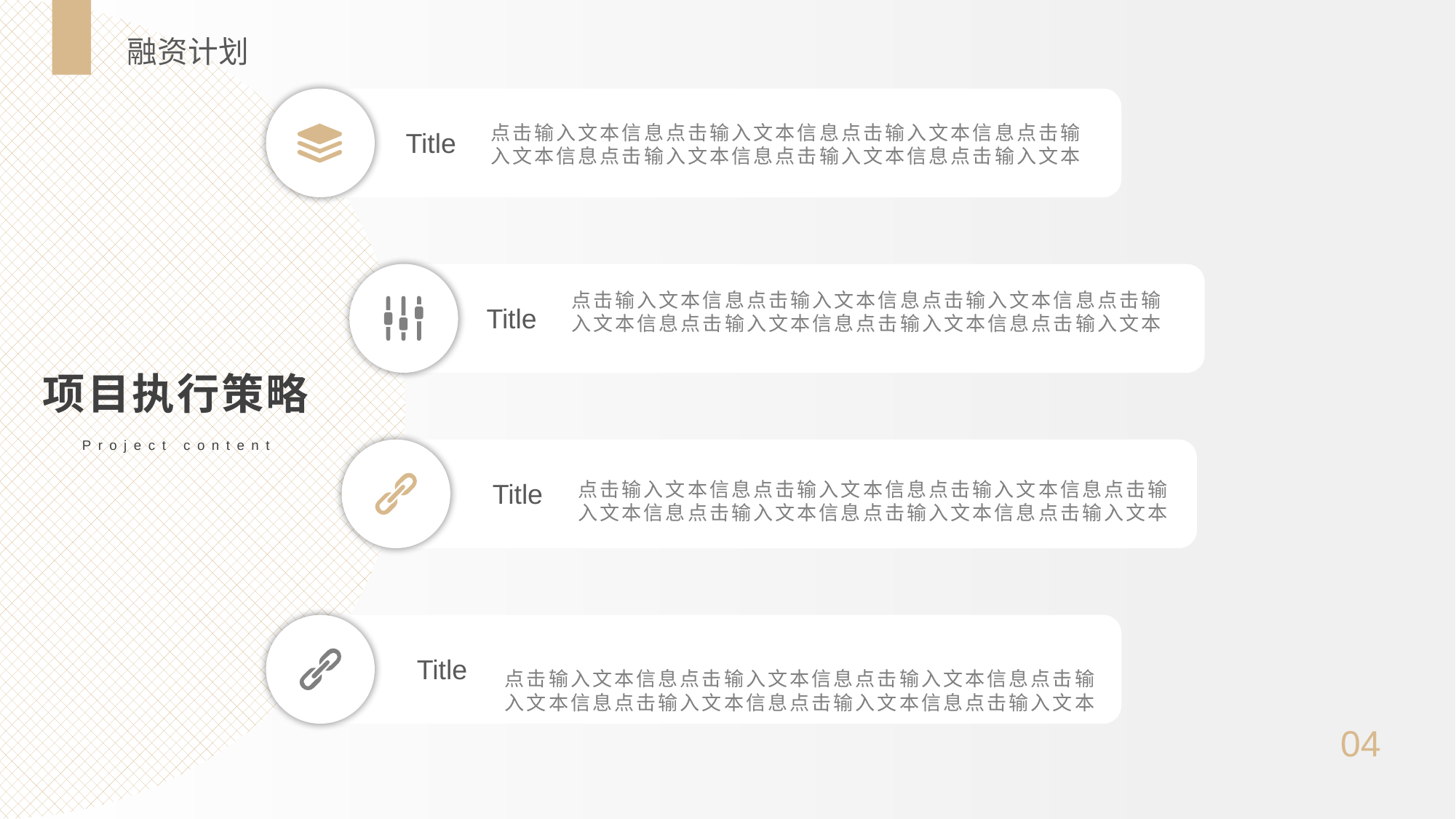

融资计划

点击输入文本信息点击输入文本信息点击输入文本信息点击输入文本信息点击输入文本信息点击输入文本信息点击输入文本

Title

点击输入文本信息点击输入文本信息点击输入文本信息点击输入文本信息点击输入文本信息点击输入文本信息点击输入文本
Title

项目执行策略
Project content

点击输入文本信息点击输入文本信息点击输入文本信息点击输入文本信息点击输入文本信息点击输入文本信息点击输入文本
Title

Title
点击输入文本信息点击输入文本信息点击输入文本信息点击输入文本信息点击输入文本信息点击输入文本信息点击输入文本

04